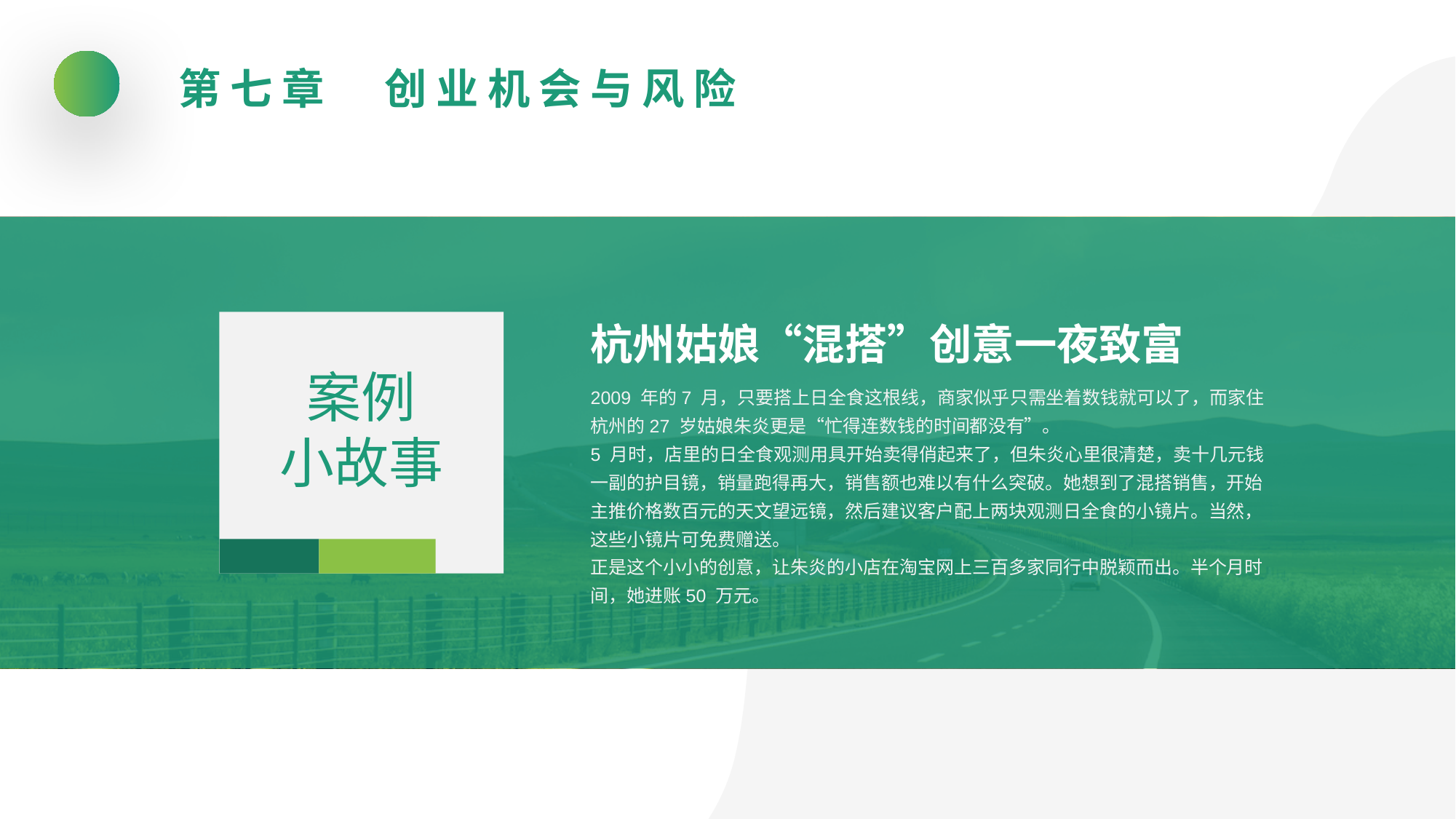

第七章　创业机会与风险

杭州姑娘“混搭”创意一夜致富

案例
小故事

2009 年的7 月，只要搭上日全食这根线，商家似乎只需坐着数钱就可以了，而家住杭州的27 岁姑娘朱炎更是“忙得连数钱的时间都没有”。
5 月时，店里的日全食观测用具开始卖得俏起来了，但朱炎心里很清楚，卖十几元钱一副的护目镜，销量跑得再大，销售额也难以有什么突破。她想到了混搭销售，开始主推价格数百元的天文望远镜，然后建议客户配上两块观测日全食的小镜片。当然，这些小镜片可免费赠送。
正是这个小小的创意，让朱炎的小店在淘宝网上三百多家同行中脱颖而出。半个月时间，她进账50 万元。